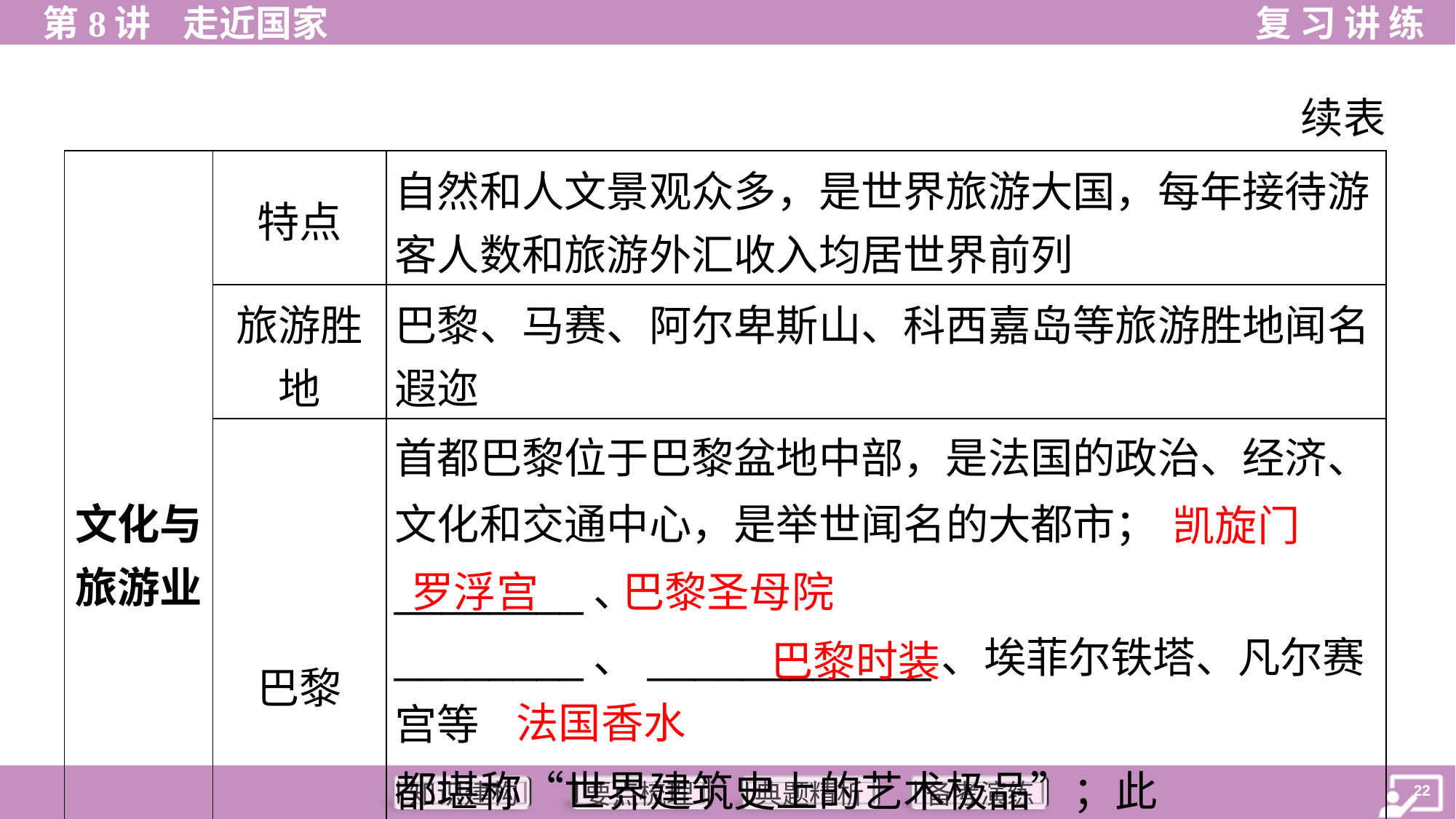

续表
| 文化与 旅游业 | 特点 | 自然和人文景观众多，是世界旅游大国，每年接待游 客人数和旅游外汇收入均居世界前列 |
| --- | --- | --- |
|  | 旅游胜 地 | 巴黎、马赛、阿尔卑斯山、科西嘉岛等旅游胜地闻名 遐迩 |
|  | 巴黎 | 首都巴黎位于巴黎盆地中部，是法国的政治、经济、 文化和交通中心，是举世闻名的大都市；\_\_\_\_\_\_\_\_、 \_\_\_\_\_\_\_\_、\_\_\_\_\_\_\_\_\_\_\_\_、埃菲尔铁塔、凡尔赛宫等 都堪称“世界建筑史上的艺术极品”；此外，\_\_\_\_\_\_\_\_ \_\_\_、\_\_\_\_\_\_\_\_\_\_和艺术表演等享誉世界 |
凯旋门
罗浮宫
巴黎圣母院
                                       巴黎时装
法国香水